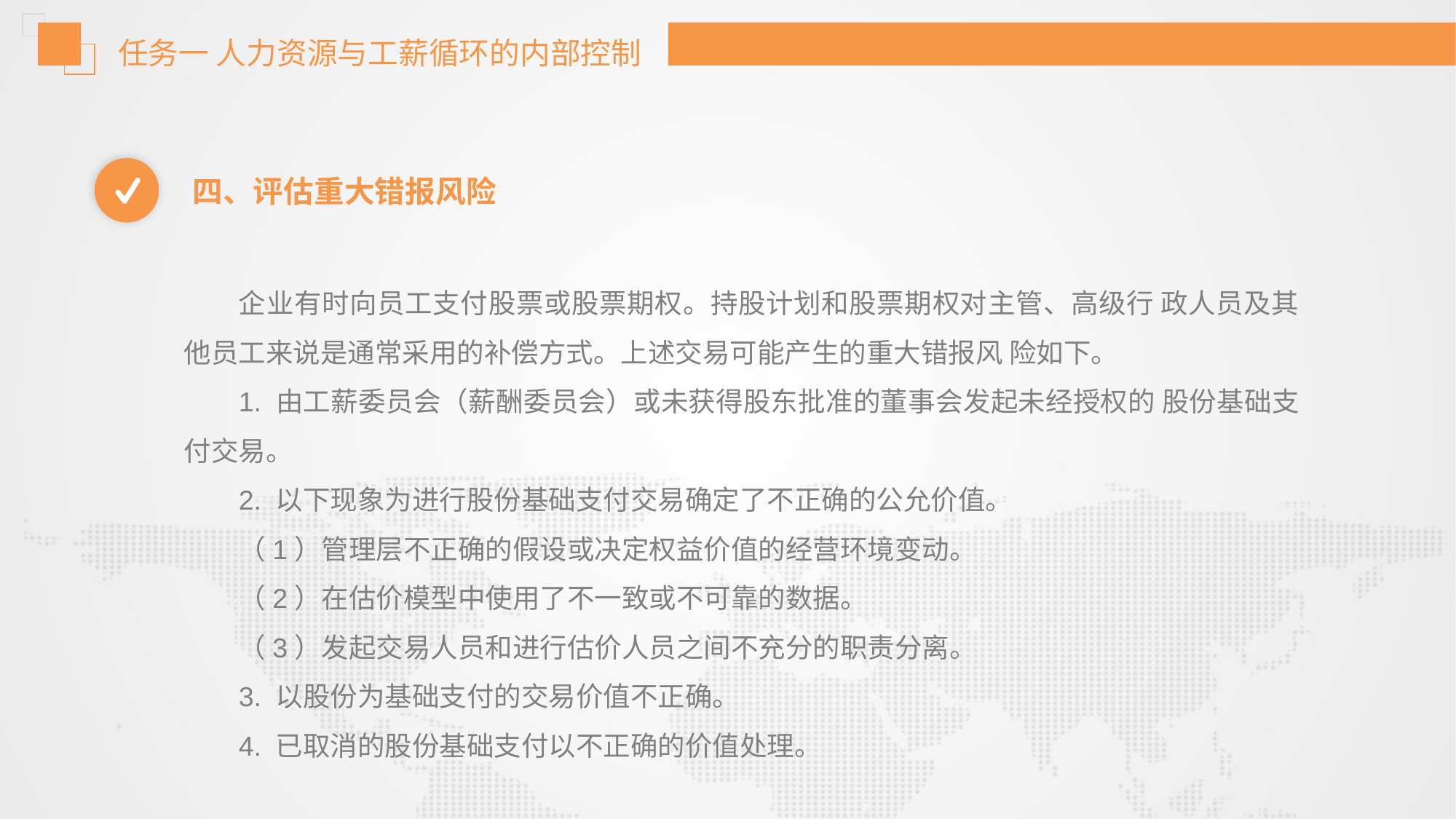

任务一 人力资源与工薪循环的内部控制

四、评估重大错报风险
企业有时向员工支付股票或股票期权。持股计划和股票期权对主管、高级行 政人员及其他员工来说是通常采用的补偿方式。上述交易可能产生的重大错报风 险如下。
1. 由工薪委员会（薪酬委员会）或未获得股东批准的董事会发起未经授权的 股份基础支付交易。
2. 以下现象为进行股份基础支付交易确定了不正确的公允价值。
（1）管理层不正确的假设或决定权益价值的经营环境变动。
（2）在估价模型中使用了不一致或不可靠的数据。
（3）发起交易人员和进行估价人员之间不充分的职责分离。
3. 以股份为基础支付的交易价值不正确。
4. 已取消的股份基础支付以不正确的价值处理。